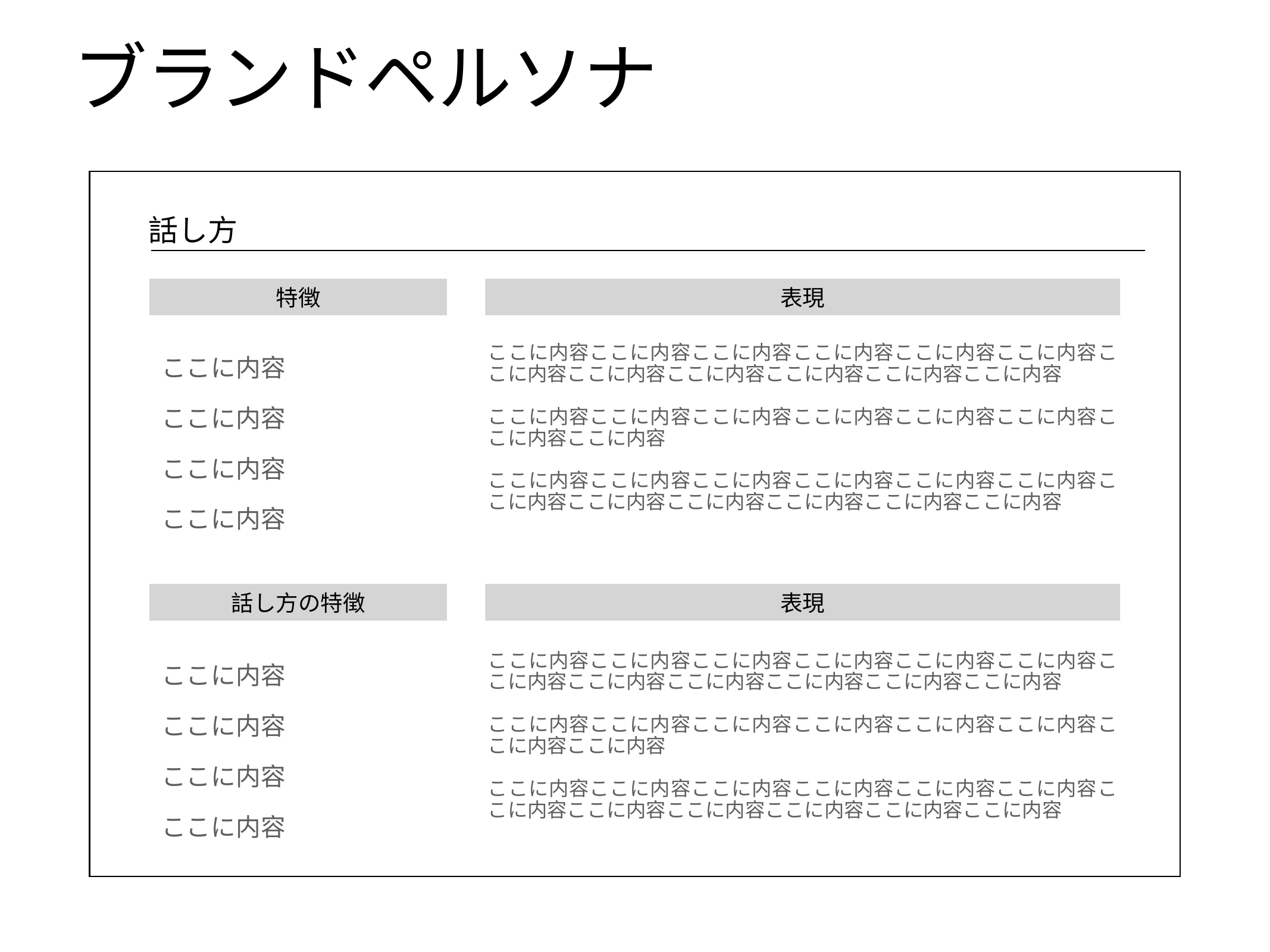

19
# ブランドペルソナ

話し方

特徴
表現
ここに内容
ここに内容
ここに内容
ここに内容
ここに内容ここに内容ここに内容ここに内容ここに内容ここに内容ここに内容ここに内容ここに内容ここに内容ここに内容ここに内容

ここに内容ここに内容ここに内容ここに内容ここに内容ここに内容ここに内容ここに内容

ここに内容ここに内容ここに内容ここに内容ここに内容ここに内容ここに内容ここに内容ここに内容ここに内容ここに内容ここに内容
話し方の特徴
表現
ここに内容
ここに内容
ここに内容
ここに内容
ここに内容ここに内容ここに内容ここに内容ここに内容ここに内容ここに内容ここに内容ここに内容ここに内容ここに内容ここに内容

ここに内容ここに内容ここに内容ここに内容ここに内容ここに内容ここに内容ここに内容

ここに内容ここに内容ここに内容ここに内容ここに内容ここに内容ここに内容ここに内容ここに内容ここに内容ここに内容ここに内容